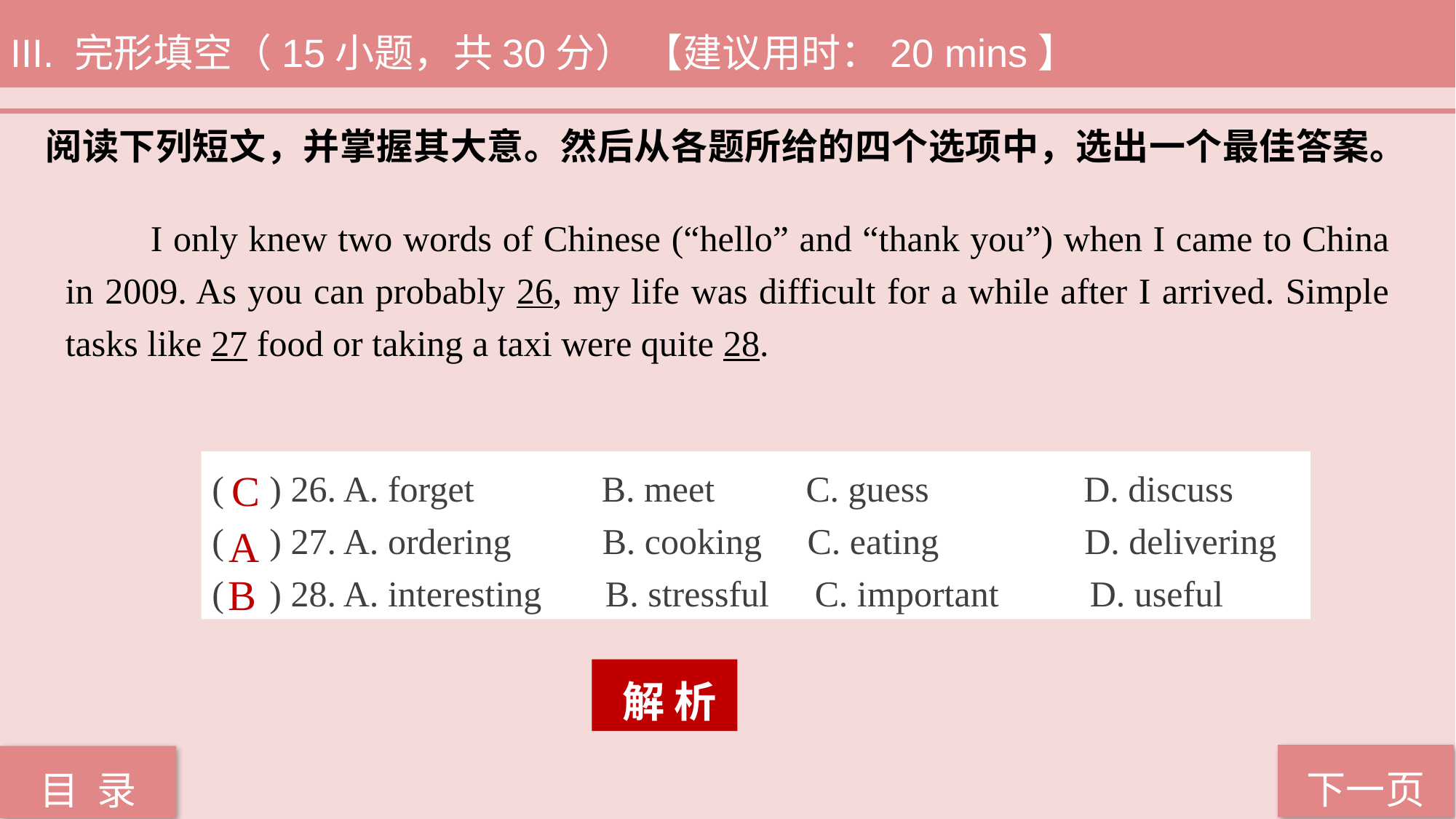

III. 完形填空（15小题，共30分） 【建议用时：20 mins】
阅读下列短文，并掌握其大意。然后从各题所给的四个选项中，选出一个最佳答案。
        I only knew two words of Chinese (“hello” and “thank you”) when I came to China in 2009. As you can probably 26, my life was difficult for a while after I arrived. Simple tasks like 27 food or taking a taxi were quite 28.
(     ) 26. A. forget              B. meet          C. guess                 D. discuss
(     ) 27. A. ordering          B. cooking     C. eating                D. delivering
(     ) 28. A. interesting       B. stressful     C. important          D. useful
C
A
B
 解 析